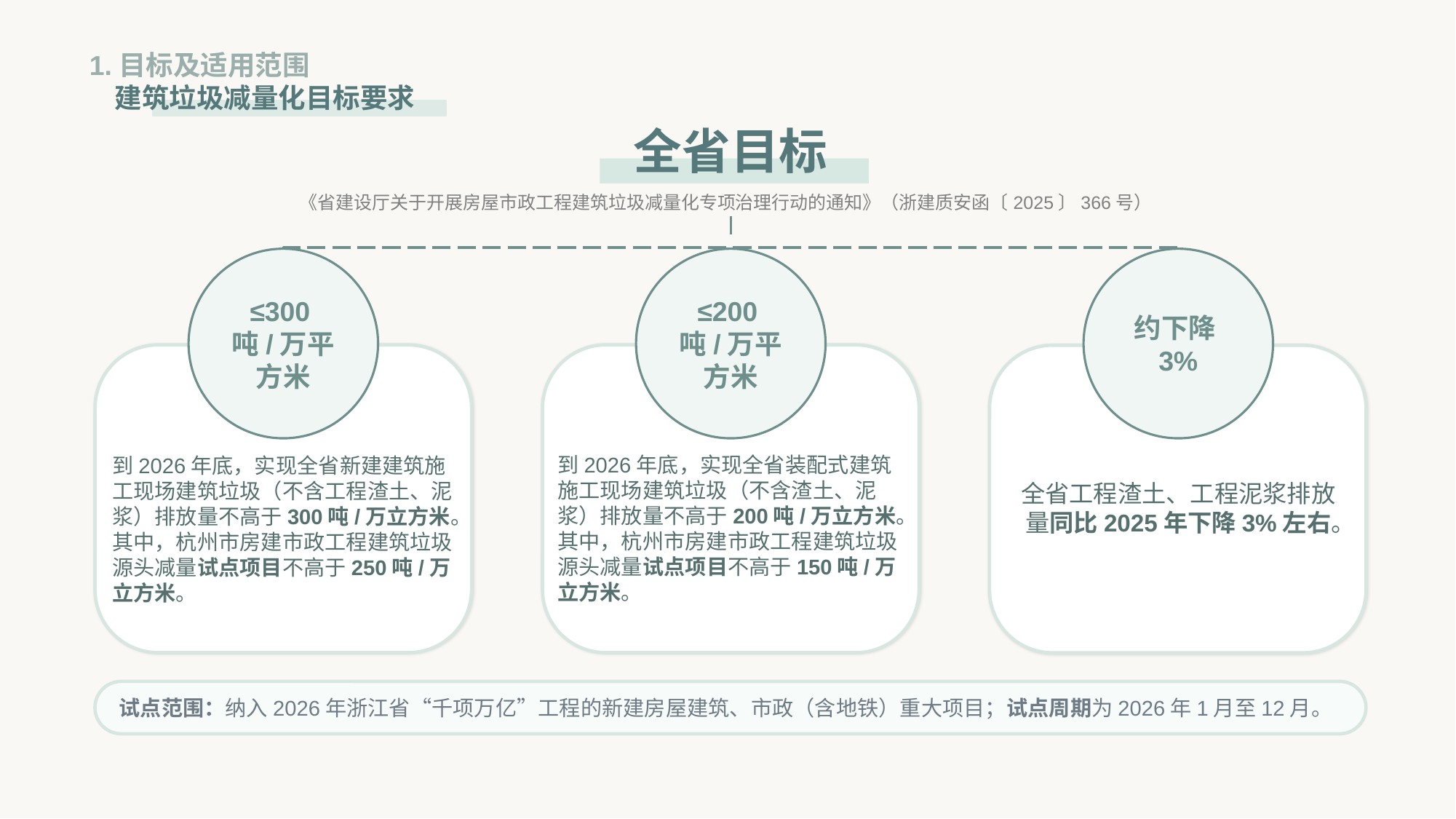

1.目标及适用范围
   建筑垃圾减量化目标要求

全省目标

《省建设厅关于开展房屋市政工程建筑垃圾减量化专项治理行动的通知》（浙建质安函〔2025〕366号）
≤300吨/万平方米
≤200吨/万平方米
约下降3%

到2026年底，实现全省新建建筑施工现场建筑垃圾（不含工程渣土、泥浆）排放量不高于300吨/万立方米。
其中，杭州市房建市政工程建筑垃圾源头减量试点项目不高于250吨/万立方米。

全省工程渣土、工程泥浆排放量同比2025年下降3%左右。
到2026年底，实现全省装配式建筑施工现场建筑垃圾（不含渣土、泥浆）排放量不高于200吨/万立方米。
其中，杭州市房建市政工程建筑垃圾源头减量试点项目不高于150吨/万立方米。

试点范围：纳入2026年浙江省“千项万亿”工程的新建房屋建筑、市政（含地铁）重大项目；试点周期为2026年1月至12月。